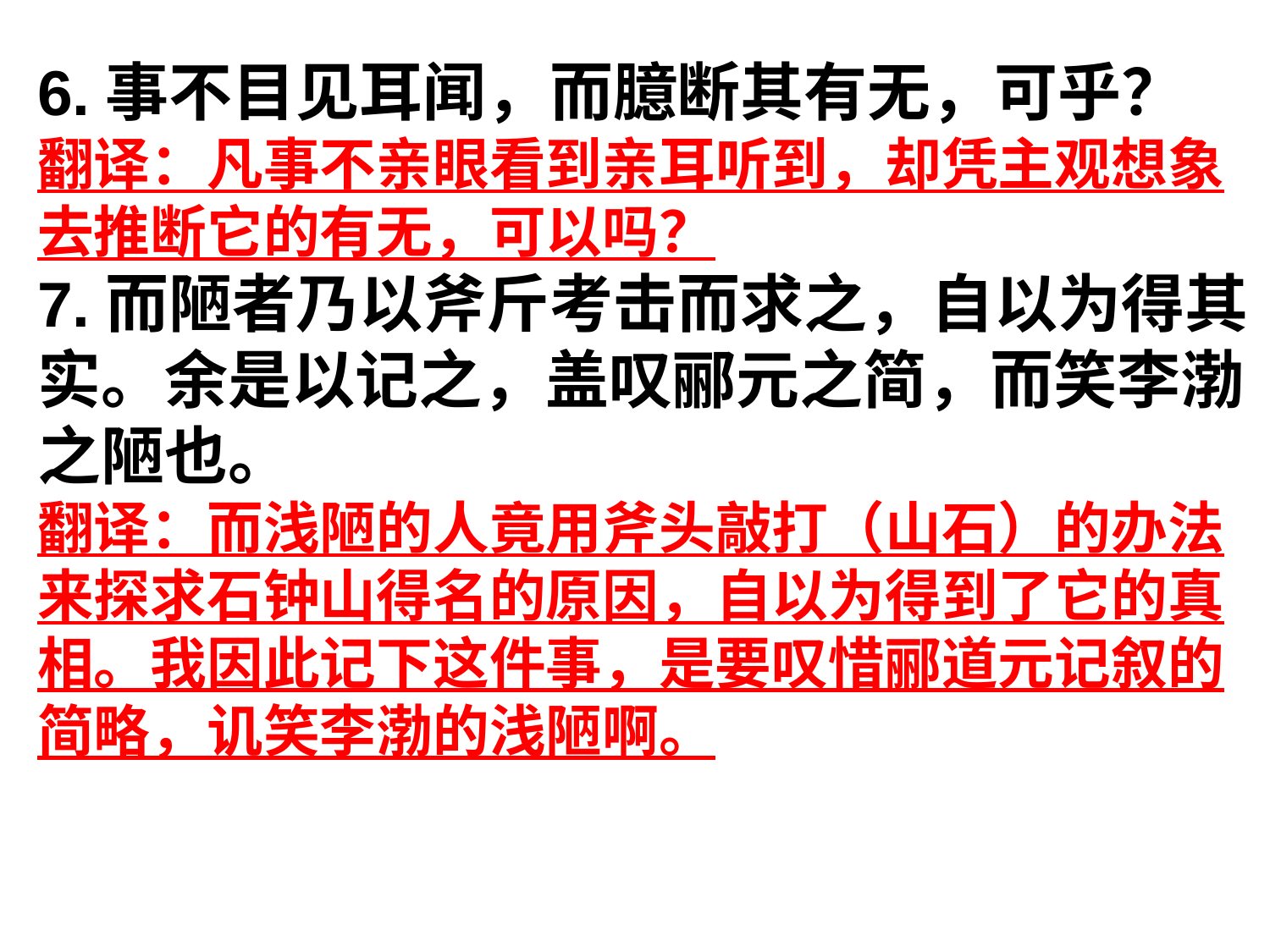

6.事不目见耳闻，而臆断其有无，可乎？
翻译：凡事不亲眼看到亲耳听到，却凭主观想象去推断它的有无，可以吗？
7.而陋者乃以斧斤考击而求之，自以为得其实。余是以记之，盖叹郦元之简，而笑李渤之陋也。
翻译：而浅陋的人竟用斧头敲打（山石）的办法来探求石钟山得名的原因，自以为得到了它的真相。我因此记下这件事，是要叹惜郦道元记叙的简略，讥笑李渤的浅陋啊。